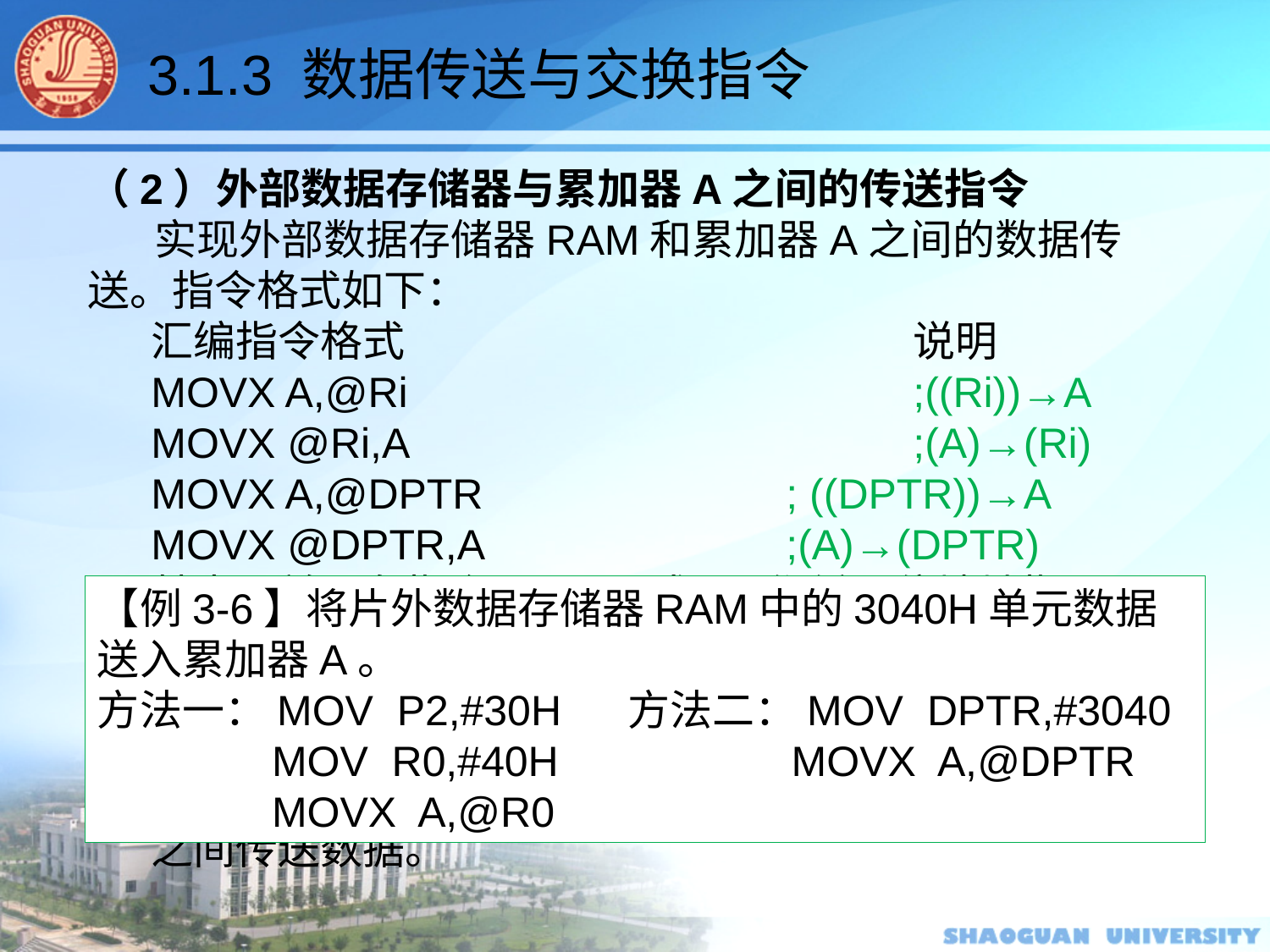

3.1.3 数据传送与交换指令
（2）外部数据存储器与累加器A之间的传送指令
      实现外部数据存储器RAM和累加器A之间的数据传送。指令格式如下：
汇编指令格式				说明
MOVX A,@Ri				;((Ri))→A
MOVX @Ri,A				;(A)→(Ri)
MOVX A,@DPTR			; ((DPTR))→A
MOVX @DPTR,A			;(A)→(DPTR)
其中，前两条指令是用R0或R1作低8位地址指针，P2口输出高8位地址。寻址范围是256 字节，用于访问外部RAM的低地址区；后两条指令以DPTR为片外数据存储器16位地址指针，寻址范围达64 KB。其功能是在DPTR 所指定的片外数据存储器与累加器A 之间传送数据。
【例3-6】将片外数据存储器RAM中的3040H单元数据送入累加器A。
方法一：MOV  P2,#30H	 方法二：MOV  DPTR,#3040
        	    MOV  R0,#40H  		     MOVX  A,@DPTR
        	    MOVX  A,@R0